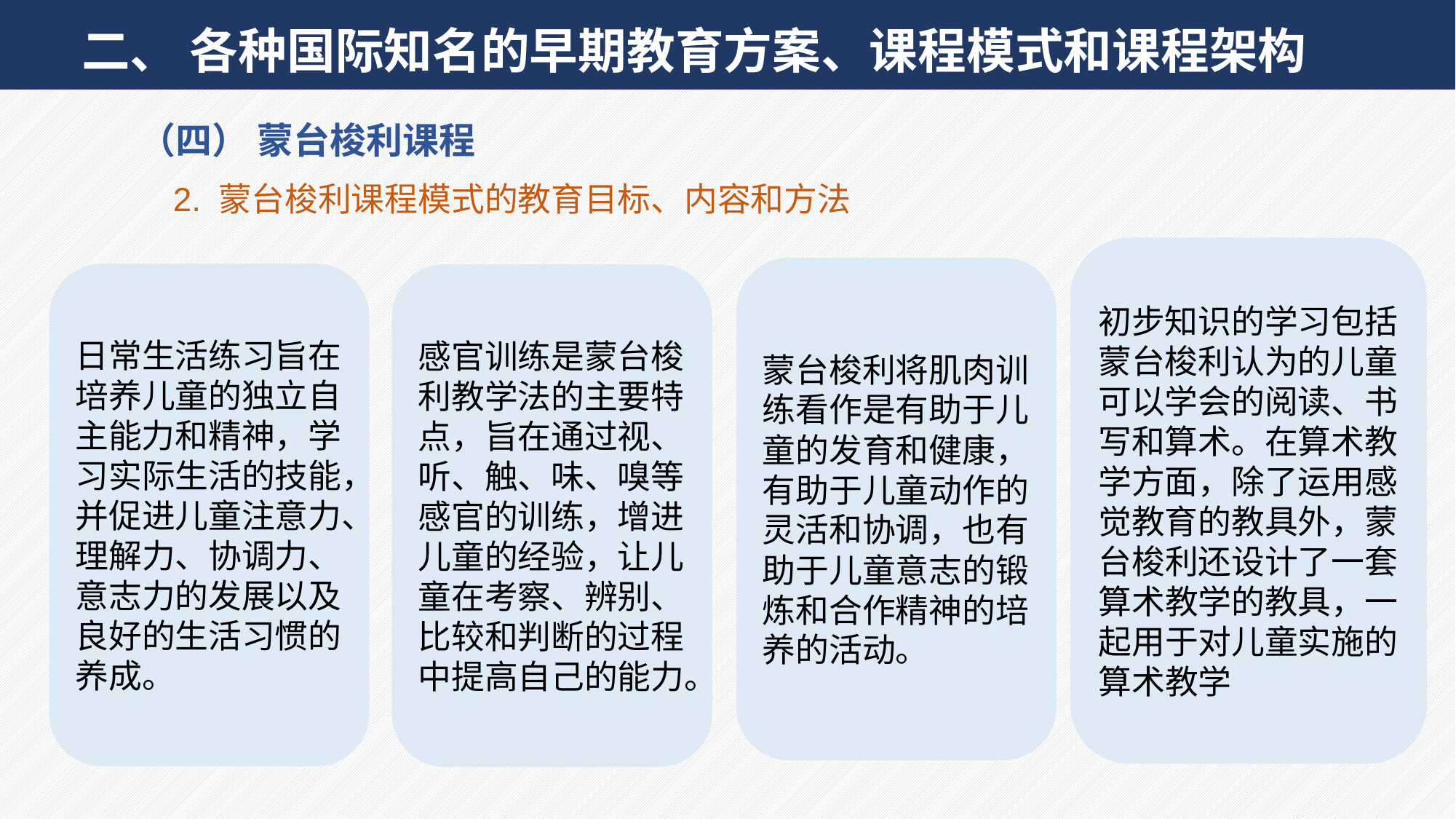

二、 各种国际知名的早期教育方案、课程模式和课程架构
（四） 蒙台梭利课程
2. 蒙台梭利课程模式的教育目标、内容和方法
初步知识的学习包括蒙台梭利认为的儿童可以学会的阅读、书写和算术。在算术教学方面，除了运用感觉教育的教具外，蒙台梭利还设计了一套算术教学的教具，一起用于对儿童实施的算术教学
蒙台梭利将肌肉训练看作是有助于儿童的发育和健康，有助于儿童动作的灵活和协调，也有助于儿童意志的锻炼和合作精神的培养的活动。
日常生活练习旨在培养儿童的独立自主能力和精神，学习实际生活的技能，并促进儿童注意力、理解力、协调力、意志力的发展以及良好的生活习惯的养成。
感官训练是蒙台梭利教学法的主要特点，旨在通过视、听、触、味、嗅等感官的训练，增进儿童的经验，让儿童在考察、辨别、比较和判断的过程中提高自己的能力。